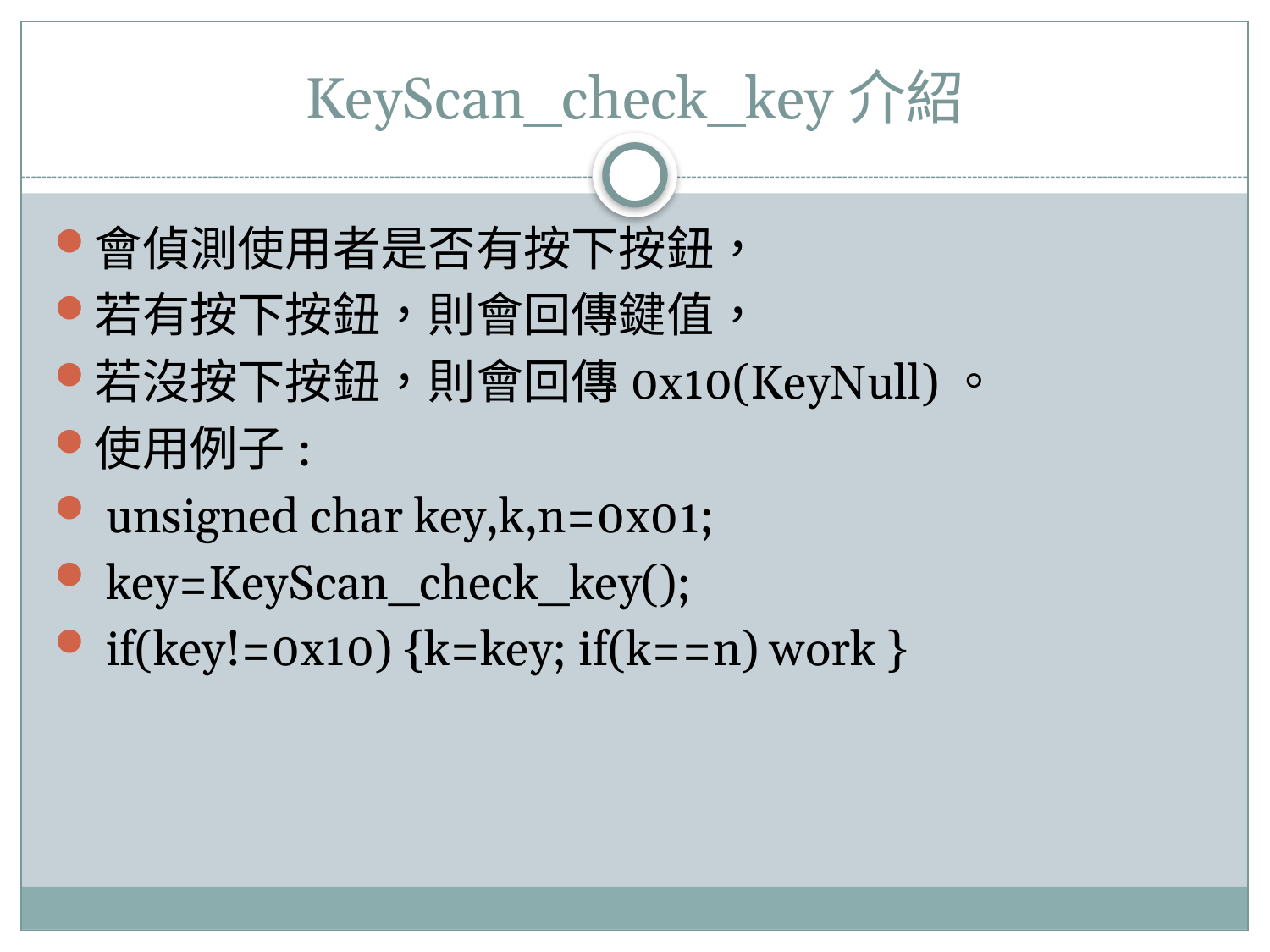

# KeyScan_check_key介紹
會偵測使用者是否有按下按鈕，
若有按下按鈕，則會回傳鍵值，
若沒按下按鈕，則會回傳0x10(KeyNull)。
使用例子:
 unsigned char key,k,n=0x01;
 key=KeyScan_check_key();
 if(key!=0x10) {k=key; if(k==n) work }